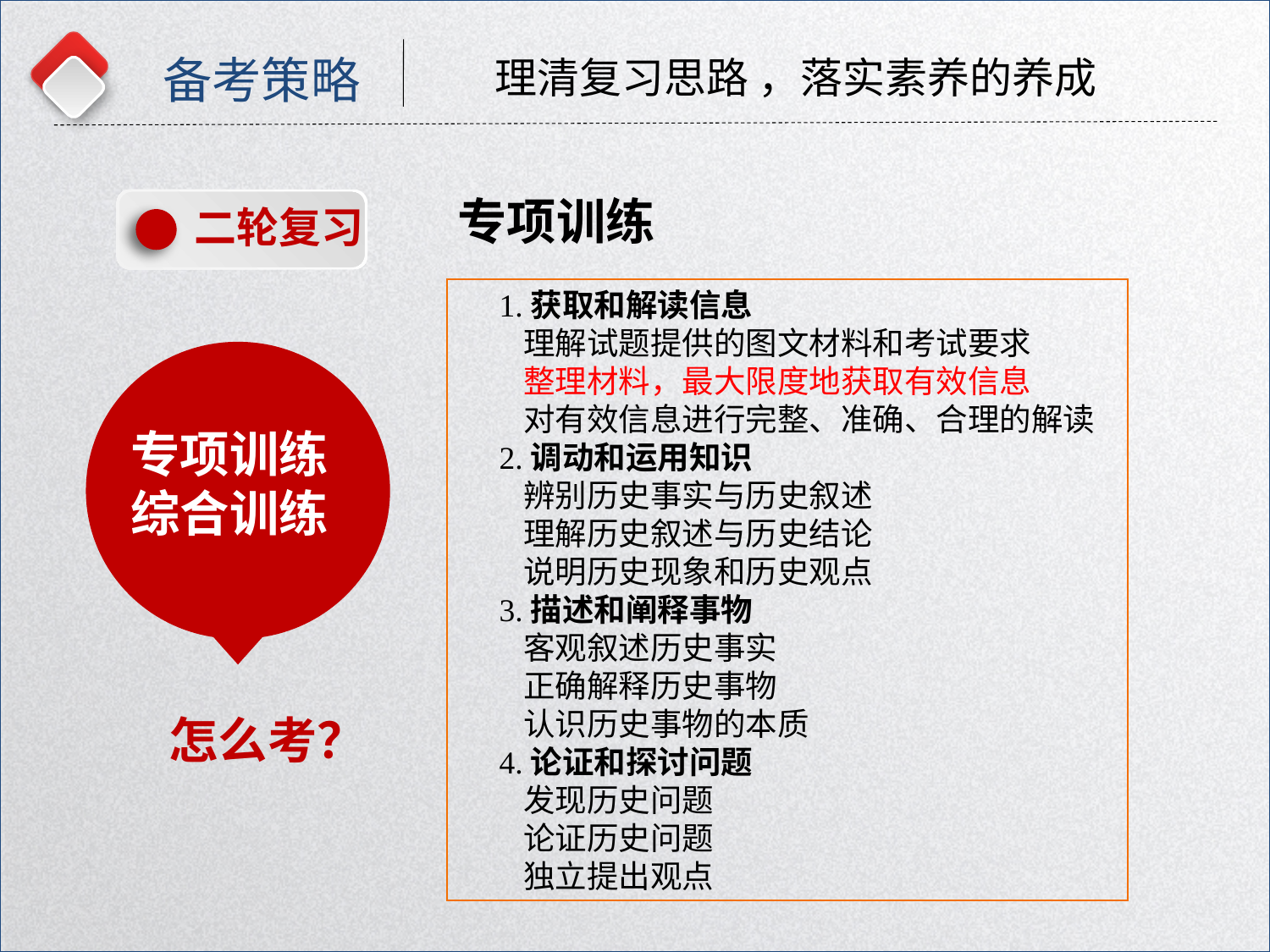

备考策略
理清复习思路 ，落实素养的养成

专项训练

二轮复习
　1.获取和解读信息
　　理解试题提供的图文材料和考试要求
　　整理材料，最大限度地获取有效信息
　　对有效信息进行完整、准确、合理的解读
　2.调动和运用知识
　　辨别历史事实与历史叙述
　　理解历史叙述与历史结论
　　说明历史现象和历史观点
　3.描述和阐释事物
　　客观叙述历史事实
　　正确解释历史事物
　　认识历史事物的本质
　4.论证和探讨问题
　　发现历史问题
　　论证历史问题
　　独立提出观点

专项训练
综合训练
怎么考？